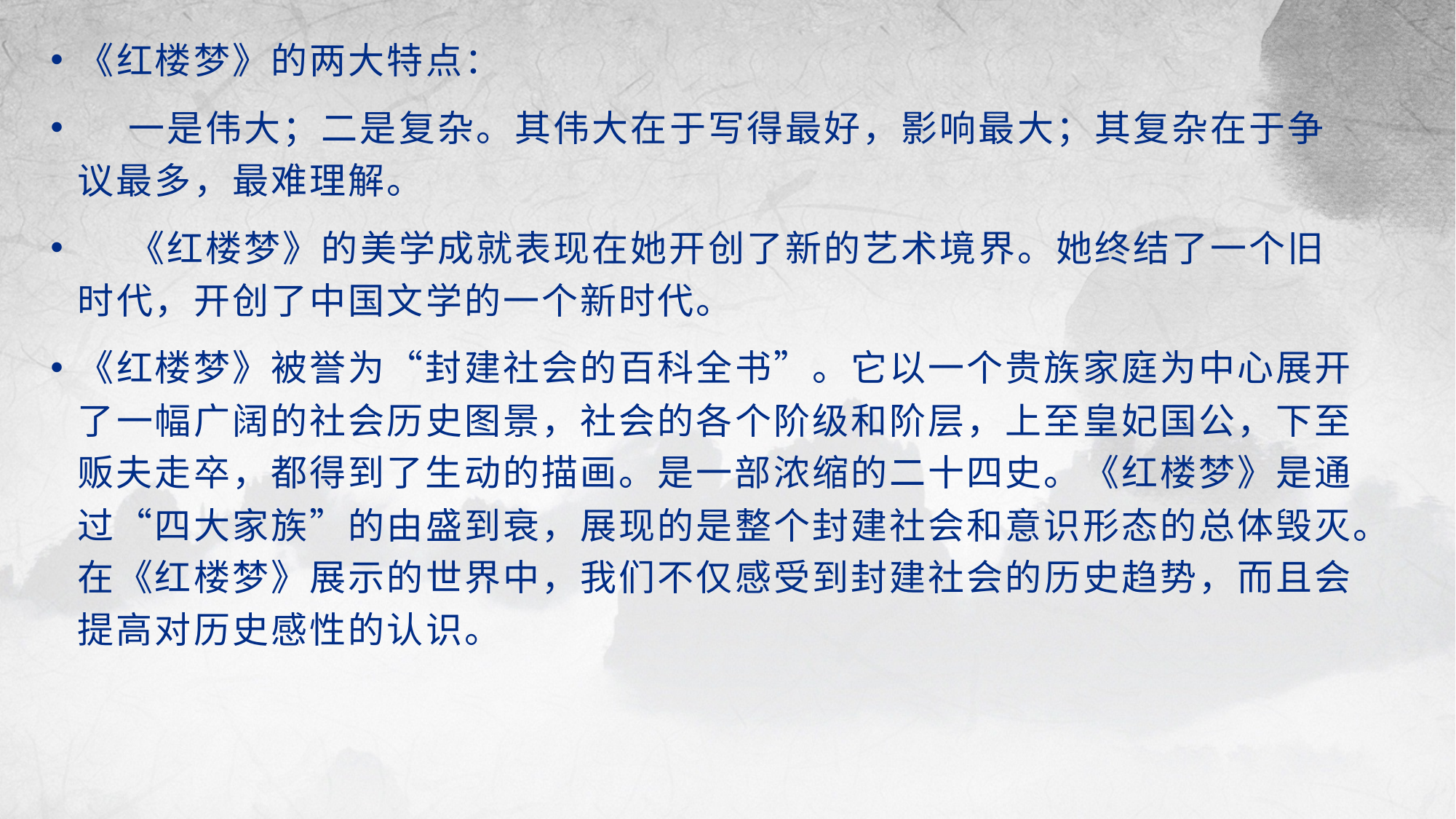

《红楼梦》的两大特点：
    一是伟大；二是复杂。其伟大在于写得最好，影响最大；其复杂在于争议最多，最难理解。
    《红楼梦》的美学成就表现在她开创了新的艺术境界。她终结了一个旧时代，开创了中国文学的一个新时代。
《红楼梦》被誉为“封建社会的百科全书”。它以一个贵族家庭为中心展开了一幅广阔的社会历史图景，社会的各个阶级和阶层，上至皇妃国公，下至贩夫走卒，都得到了生动的描画。是一部浓缩的二十四史。《红楼梦》是通过“四大家族”的由盛到衰，展现的是整个封建社会和意识形态的总体毁灭。在《红楼梦》展示的世界中，我们不仅感受到封建社会的历史趋势，而且会提高对历史感性的认识。